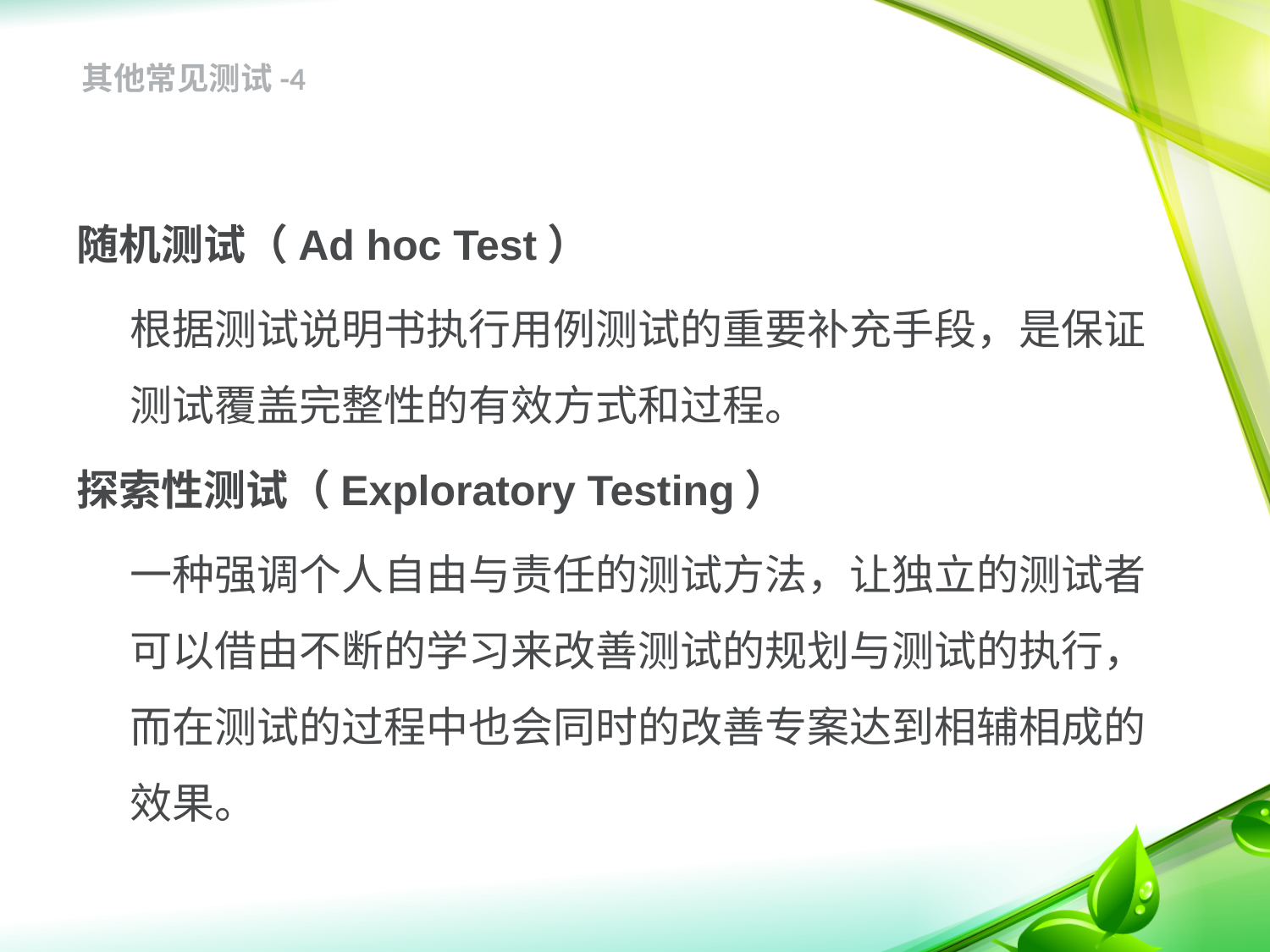

其他常见测试-4
随机测试（Ad hoc Test）
	根据测试说明书执行用例测试的重要补充手段，是保证测试覆盖完整性的有效方式和过程。
探索性测试（Exploratory Testing）
	一种强调个人自由与责任的测试方法，让独立的测试者可以借由不断的学习来改善测试的规划与测试的执行，而在测试的过程中也会同时的改善专案达到相辅相成的效果。